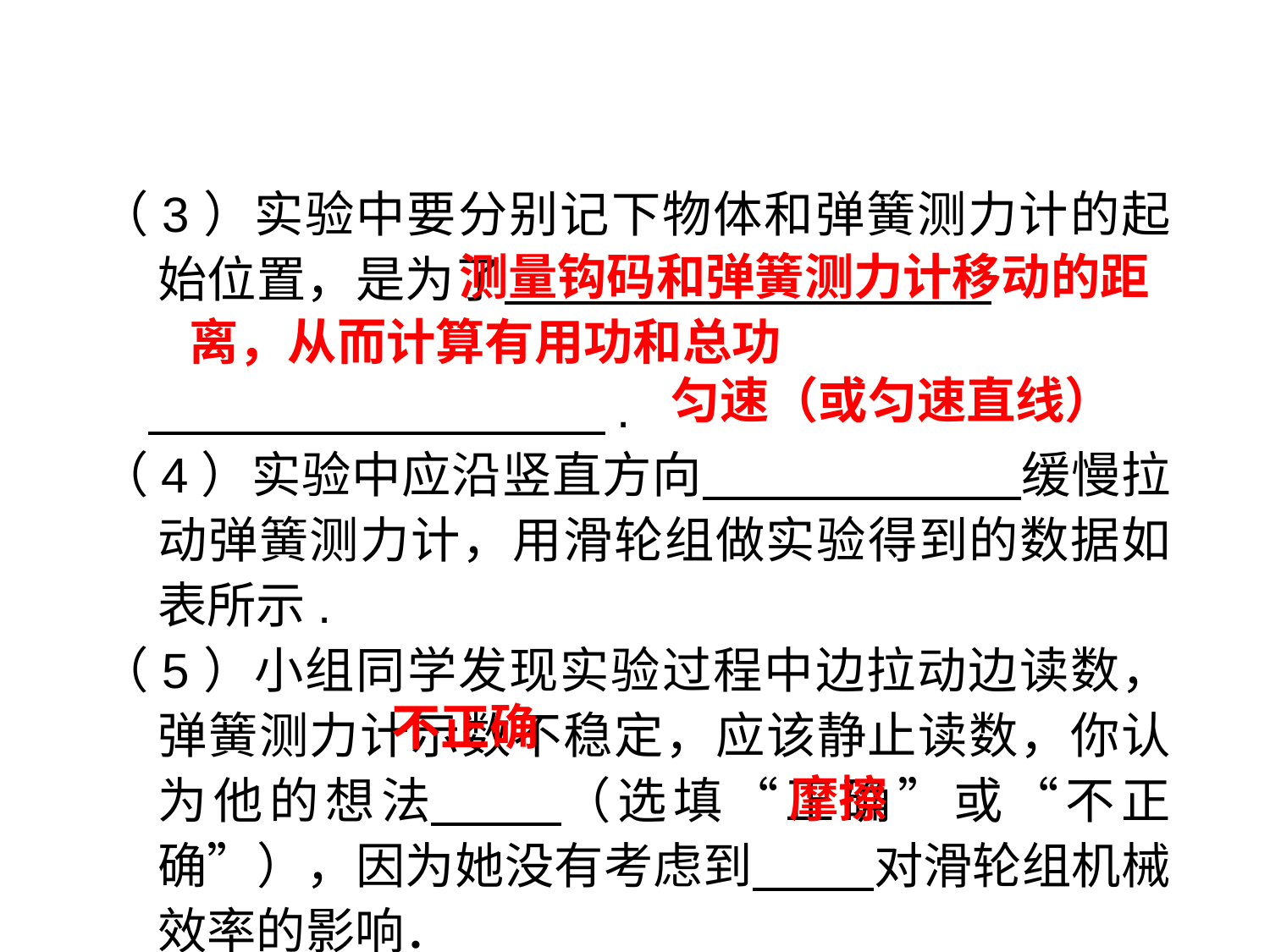

（3）实验中要分别记下物体和弹簧测力计的起始位置，是为了　　　　　　                 .
　　                                     .
（4）实验中应沿竖直方向　　　　          缓慢拉动弹簧测力计，用滑轮组做实验得到的数据如表所示.
（5）小组同学发现实验过程中边拉动边读数，弹簧测力计示数不稳定，应该静止读数，你认为他的想法       （选填“正确”或“不正确”），因为她没有考虑到　  　对滑轮组机械效率的影响．
                       测量钩码和弹簧测力计移动的距离，从而计算有用功和总功
匀速（或匀速直线）
不正确
 摩擦